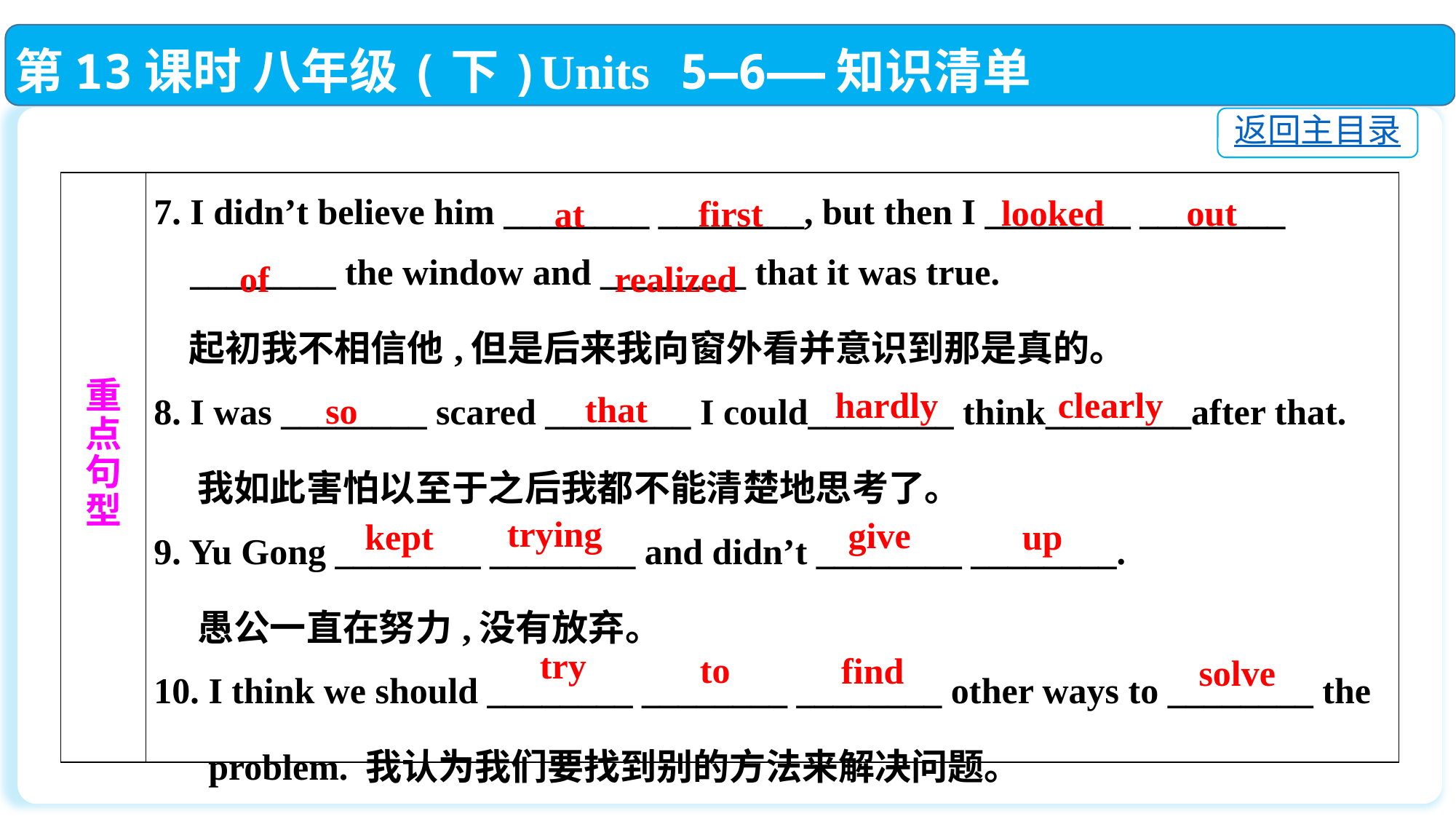

第13课时 八年级(下)Units 5—6——知识清单

返回主目录
| 重 点 句 型 | 7. I didn’t believe him \_\_\_\_\_\_\_\_ \_\_\_\_\_\_\_\_, but then I \_\_\_\_\_\_\_\_ \_\_\_\_\_\_\_\_ \_\_\_\_\_\_\_\_ the window and \_\_\_\_\_\_\_\_ that it was true. 起初我不相信他,但是后来我向窗外看并意识到那是真的。 8. I was \_\_\_\_\_\_\_\_ scared \_\_\_\_\_\_\_\_ I could\_\_\_\_\_\_\_\_ think\_\_\_\_\_\_\_\_after that. 我如此害怕以至于之后我都不能清楚地思考了。 9. Yu Gong \_\_\_\_\_\_\_\_ \_\_\_\_\_\_\_\_ and didn’t \_\_\_\_\_\_\_\_ \_\_\_\_\_\_\_\_. 愚公一直在努力,没有放弃。 10. I think we should \_\_\_\_\_\_\_\_ \_\_\_\_\_\_\_\_ \_\_\_\_\_\_\_\_ other ways to \_\_\_\_\_\_\_\_ the problem. 我认为我们要找到别的方法来解决问题。 |
| --- | --- |
out
looked
first
at
realized
of

hardly
clearly
that
so
trying
give
up
kept
try
to
find
solve